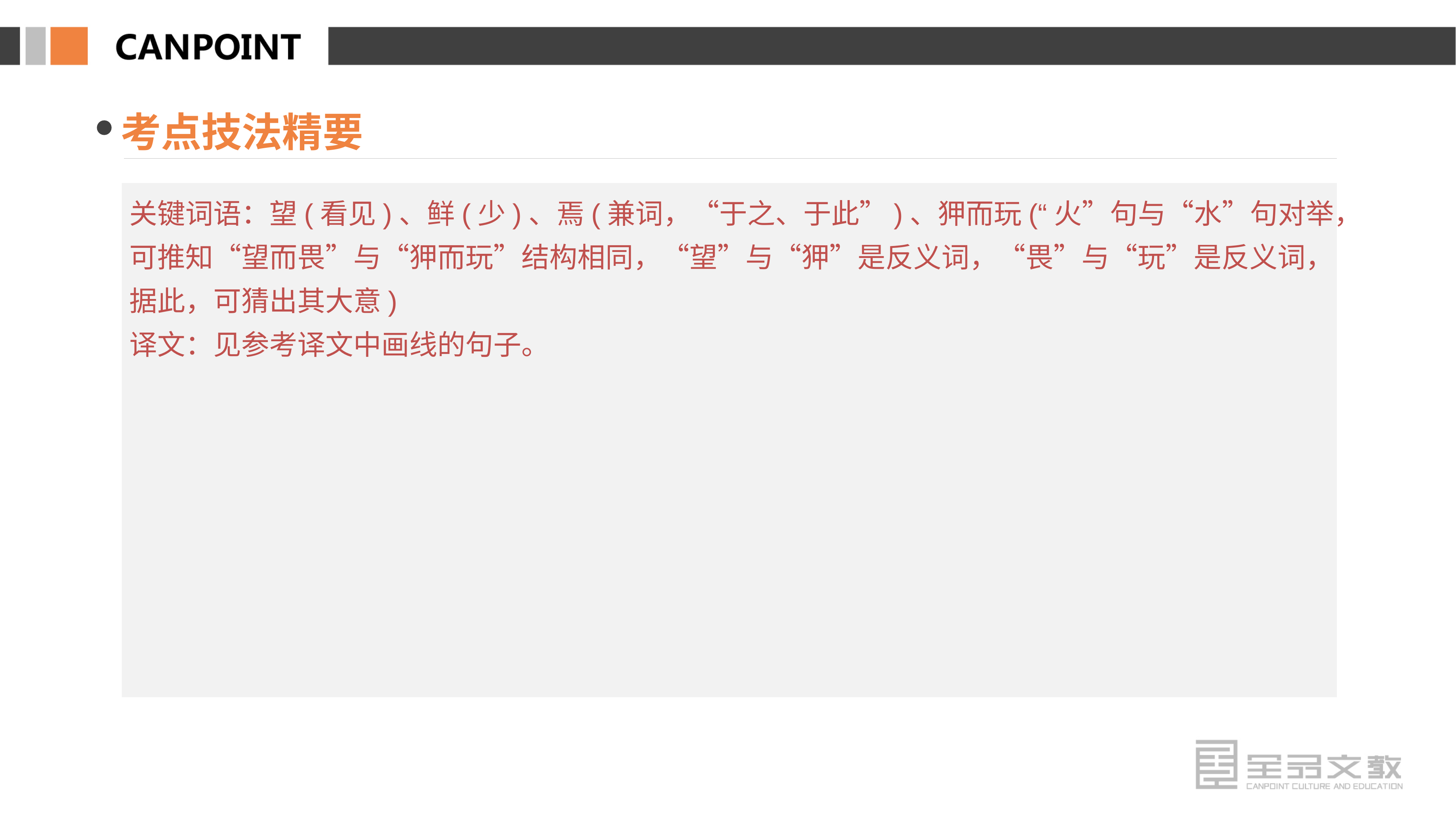

考点技法精要

关键词语：望(看见)、鲜(少)、焉(兼词，“于之、于此”)、狎而玩(“火”句与“水”句对举，可推知“望而畏”与“狎而玩”结构相同，“望”与“狎”是反义词，“畏”与“玩”是反义词，据此，可猜出其大意)
译文：见参考译文中画线的句子。